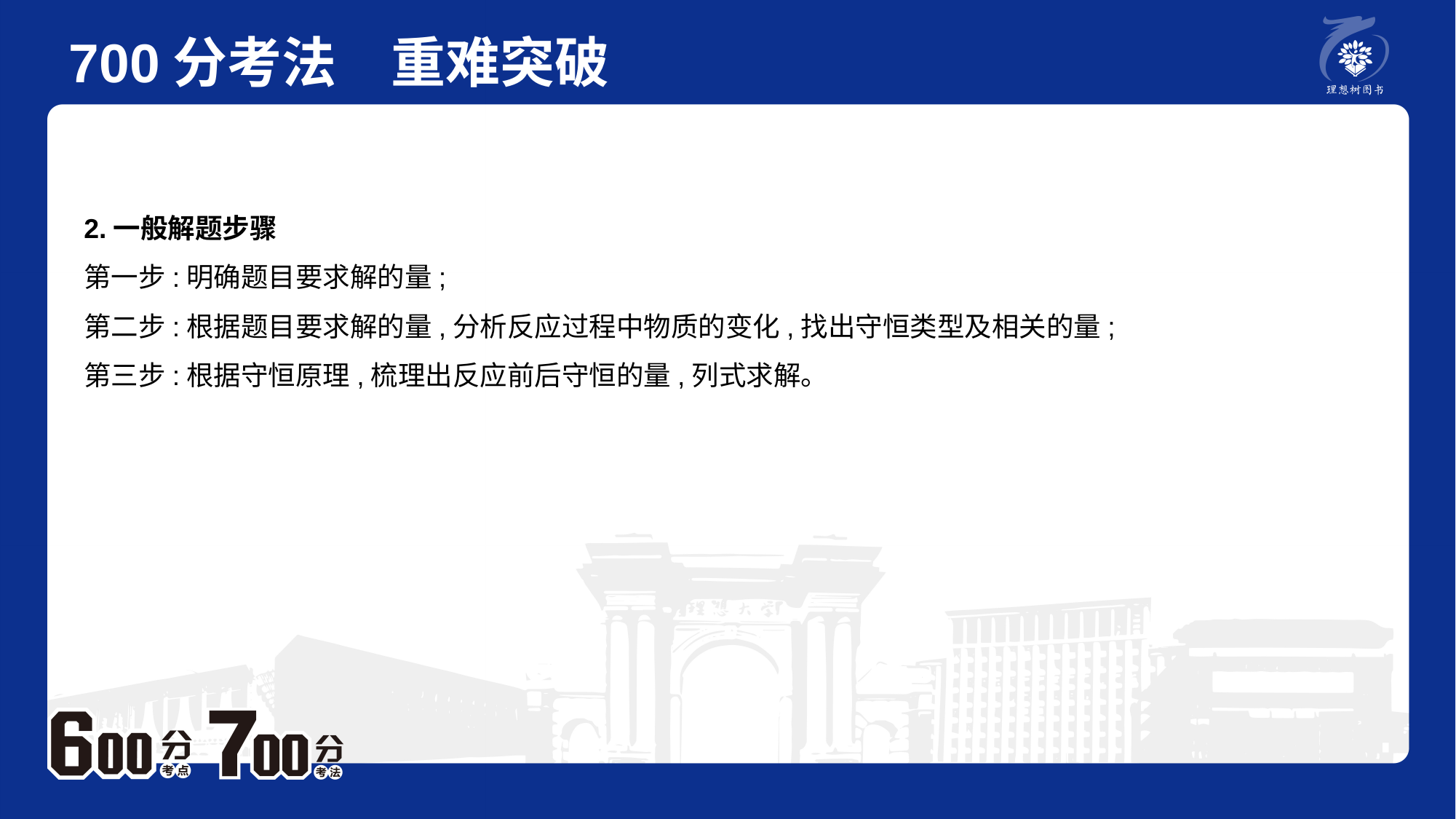

700分考法　重难突破
2.一般解题步骤
第一步:明确题目要求解的量;
第二步:根据题目要求解的量,分析反应过程中物质的变化,找出守恒类型及相关的量;
第三步:根据守恒原理,梳理出反应前后守恒的量,列式求解。